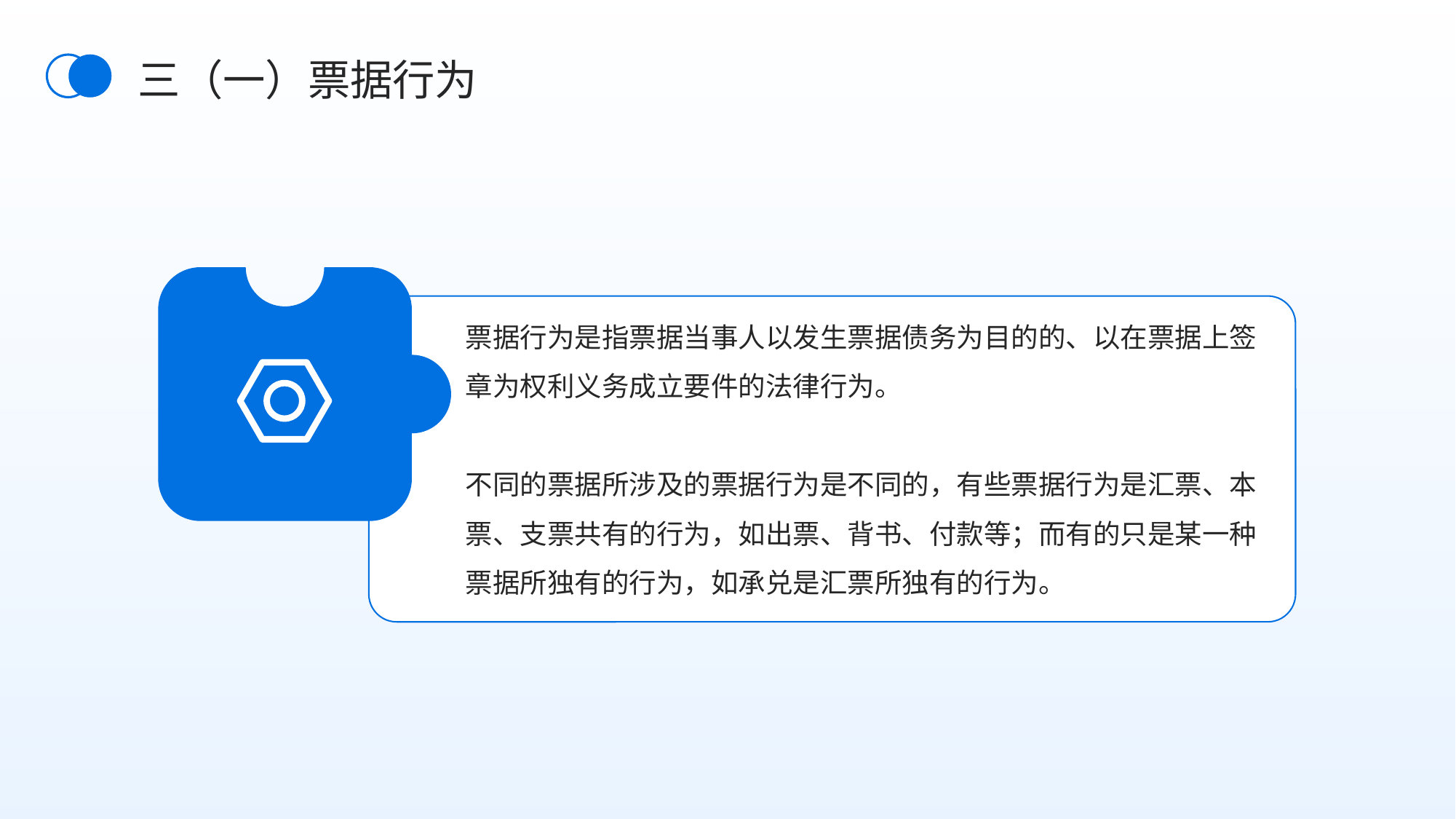

三（一）票据行为

票据行为是指票据当事人以发生票据债务为目的的、以在票据上签章为权利义务成立要件的法律行为。

不同的票据所涉及的票据行为是不同的，有些票据行为是汇票、本票、支票共有的行为，如出票、背书、付款等；而有的只是某一种票据所独有的行为，如承兑是汇票所独有的行为。